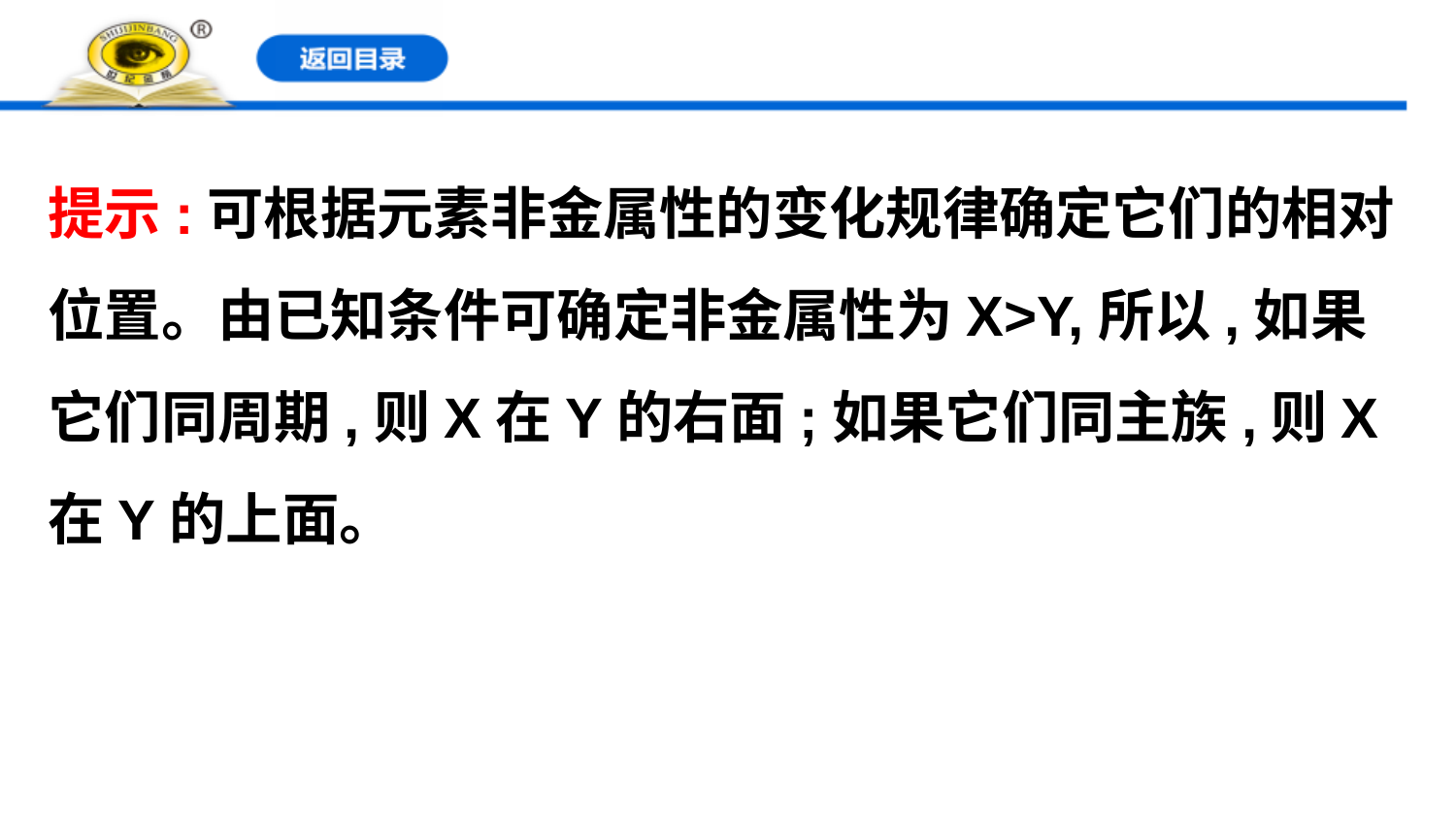

提示:可根据元素非金属性的变化规律确定它们的相对位置。由已知条件可确定非金属性为X>Y,所以,如果它们同周期,则X在Y的右面;如果它们同主族,则X在Y的上面。